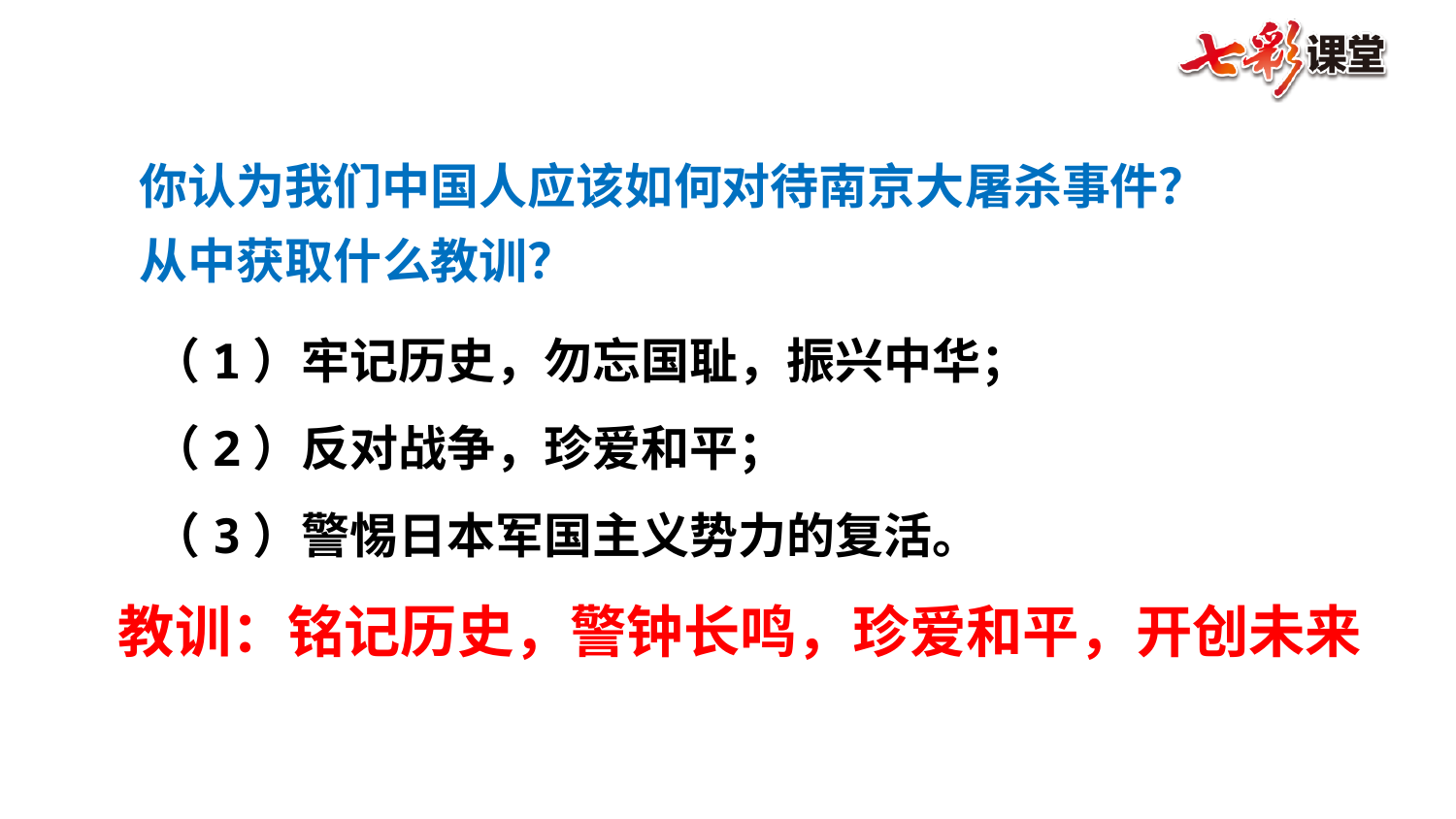

你认为我们中国人应该如何对待南京大屠杀事件？
从中获取什么教训？
（1）牢记历史，勿忘国耻，振兴中华；
（2）反对战争，珍爱和平；
（3）警惕日本军国主义势力的复活。
教训：铭记历史，警钟长鸣，珍爱和平，开创未来